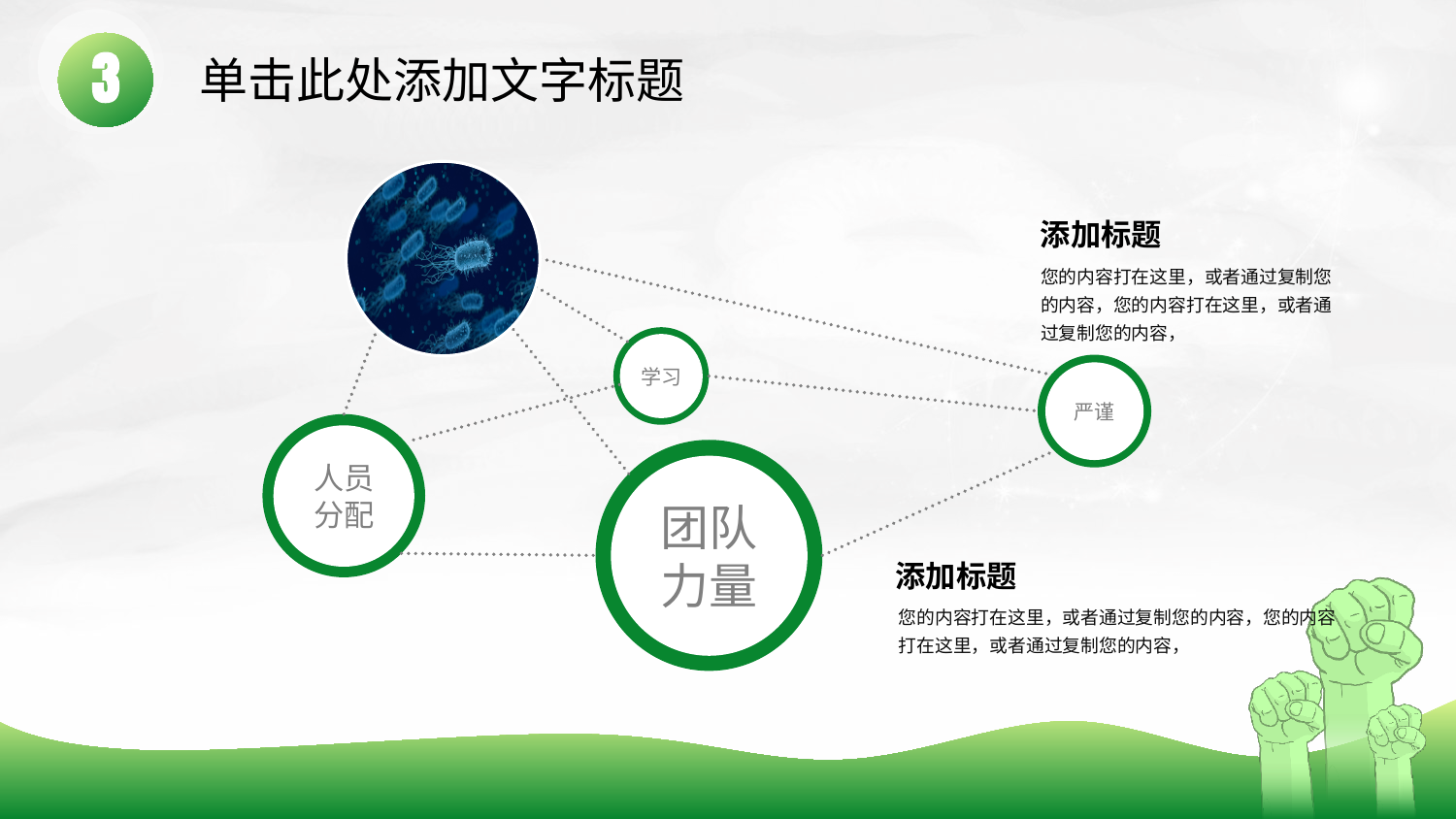

3
单击此处添加文字标题

添加标题
您的内容打在这里，或者通过复制您的内容，您的内容打在这里，或者通过复制您的内容，

学习

严谨

人员
分配

团队
力量
添加标题
您的内容打在这里，或者通过复制您的内容，您的内容打在这里，或者通过复制您的内容，